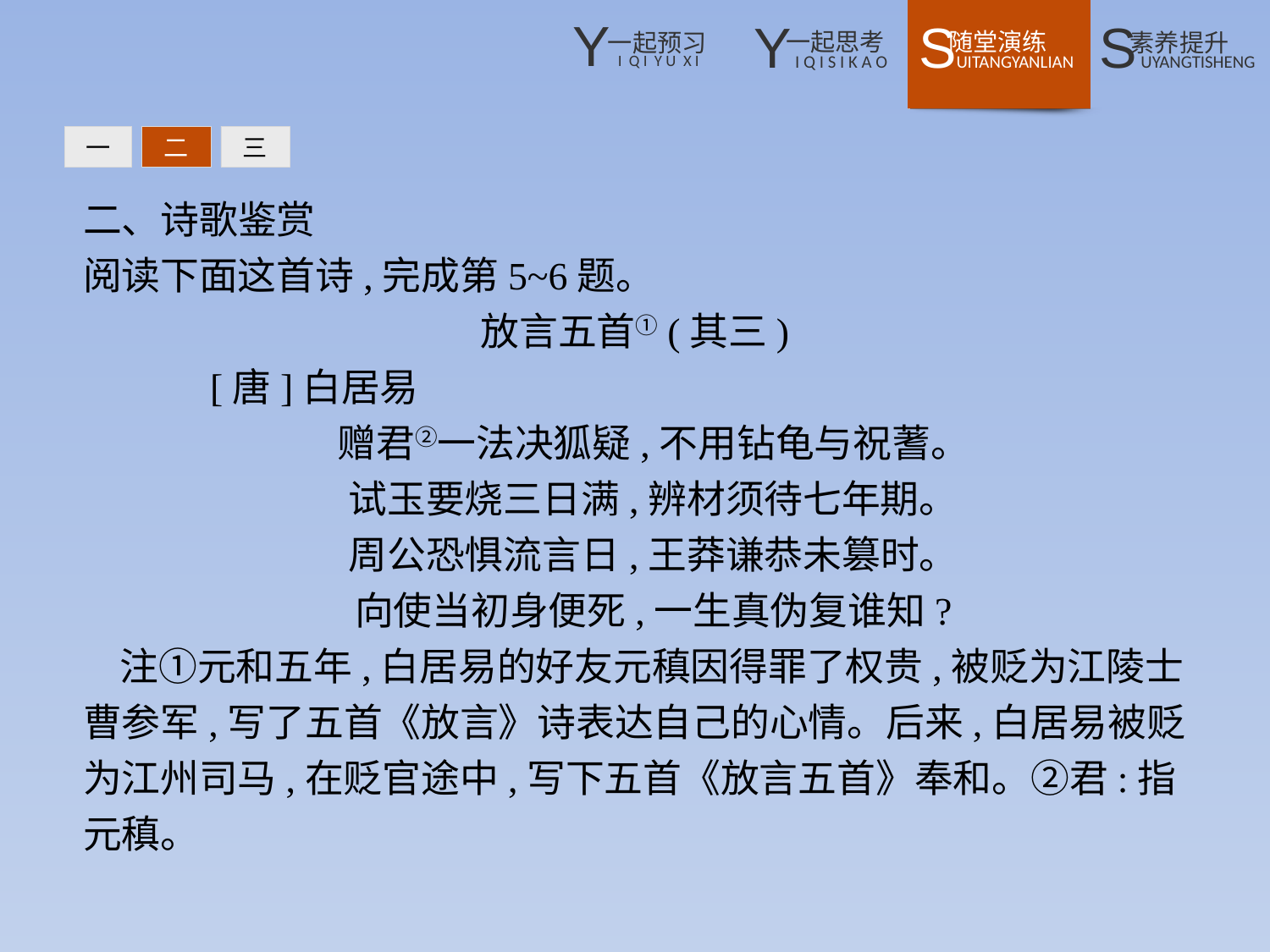

一
二
三
二、诗歌鉴赏
阅读下面这首诗,完成第5~6题。
放言五首①(其三)
	[唐]白居易
赠君②一法决狐疑,不用钻龟与祝蓍。
试玉要烧三日满,辨材须待七年期。
周公恐惧流言日,王莽谦恭未篡时。
向使当初身便死,一生真伪复谁知?
注①元和五年,白居易的好友元稹因得罪了权贵,被贬为江陵士曹参军,写了五首《放言》诗表达自己的心情。后来,白居易被贬为江州司马,在贬官途中,写下五首《放言五首》奉和。②君:指元稹。